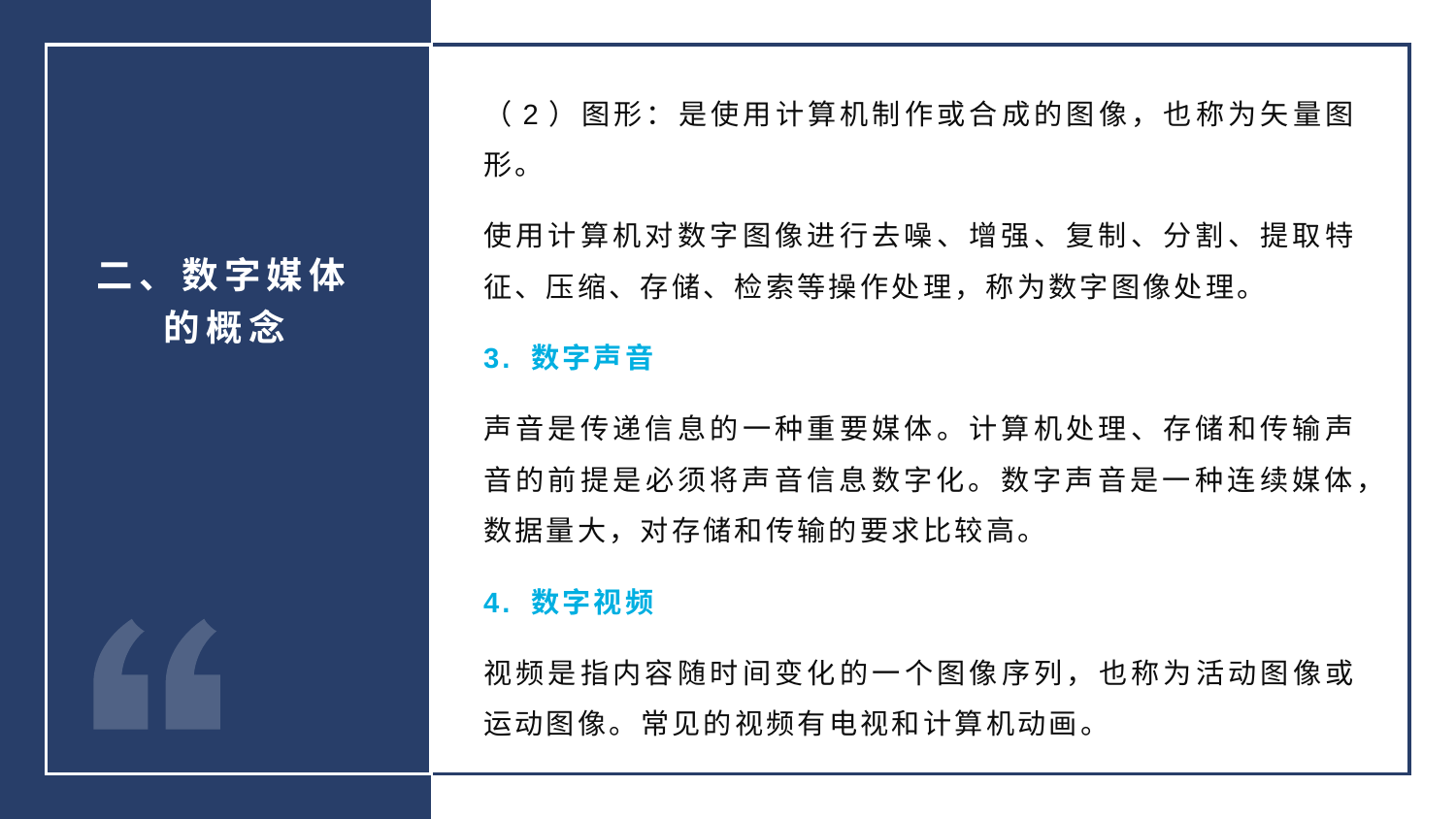

（2）图形：是使用计算机制作或合成的图像，也称为矢量图形。
使用计算机对数字图像进行去噪、增强、复制、分割、提取特征、压缩、存储、检索等操作处理，称为数字图像处理。
3. 数字声音
声音是传递信息的一种重要媒体。计算机处理、存储和传输声音的前提是必须将声音信息数字化。数字声音是一种连续媒体，数据量大，对存储和传输的要求比较高。
4. 数字视频
视频是指内容随时间变化的一个图像序列，也称为活动图像或运动图像。常见的视频有电视和计算机动画。
二、数字媒体的概念